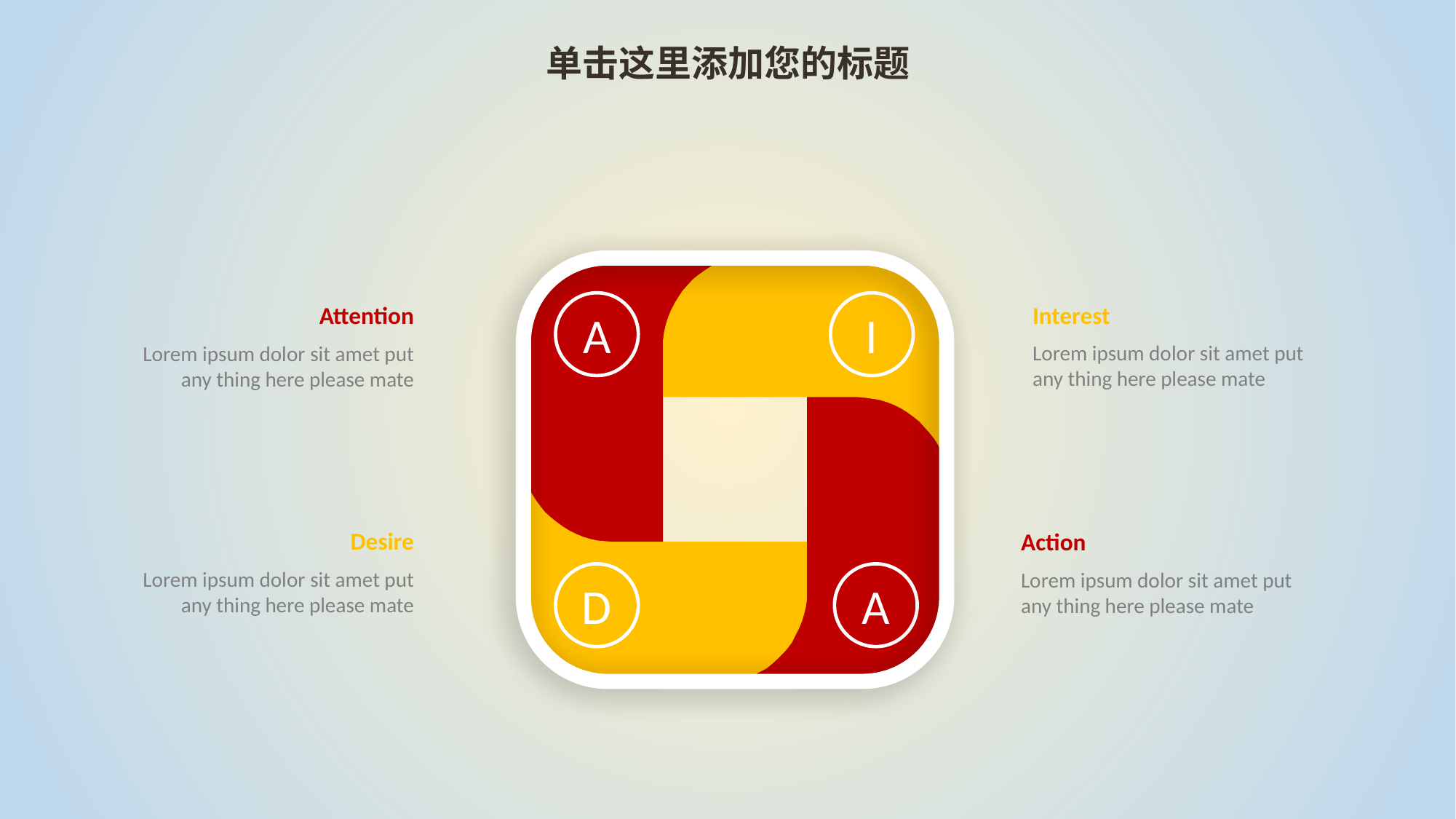

单击这里添加您的标题

A
I
Interest
Attention
Lorem ipsum dolor sit amet put any thing here please mate
Lorem ipsum dolor sit amet put any thing here please mate
Desire
Action
Lorem ipsum dolor sit amet put any thing here please mate
Lorem ipsum dolor sit amet put any thing here please mate
D
A